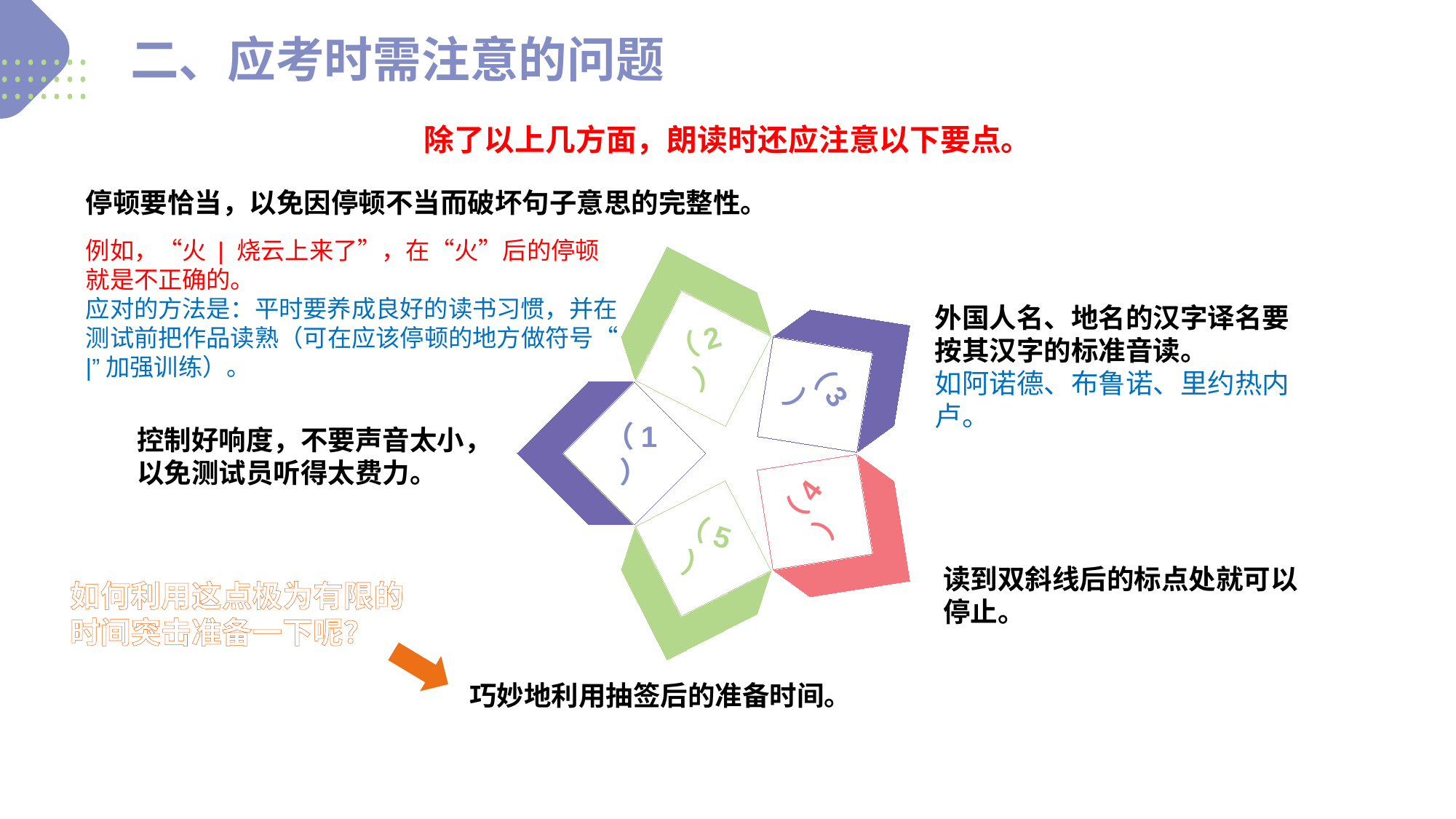

二、应考时需注意的问题

除了以上几方面，朗读时还应注意以下要点。
停顿要恰当，以免因停顿不当而破坏句子意思的完整性。
例如，“火 | 烧云上来了”，在“火”后的停顿就是不正确的。
应对的方法是：平时要养成良好的读书习惯，并在测试前把作品读熟（可在应该停顿的地方做符号“ |”加强训练）。

（2）

（3）
外国人名、地名的汉字译名要按其汉字的标准音读。
如阿诺德、布鲁诺、里约热内卢。

（1）
控制好响度，不要声音太小，以免测试员听得太费力。
（4）

（5）

读到双斜线后的标点处就可以停止。
如何利用这点极为有限的时间突击准备一下呢？

巧妙地利用抽签后的准备时间。